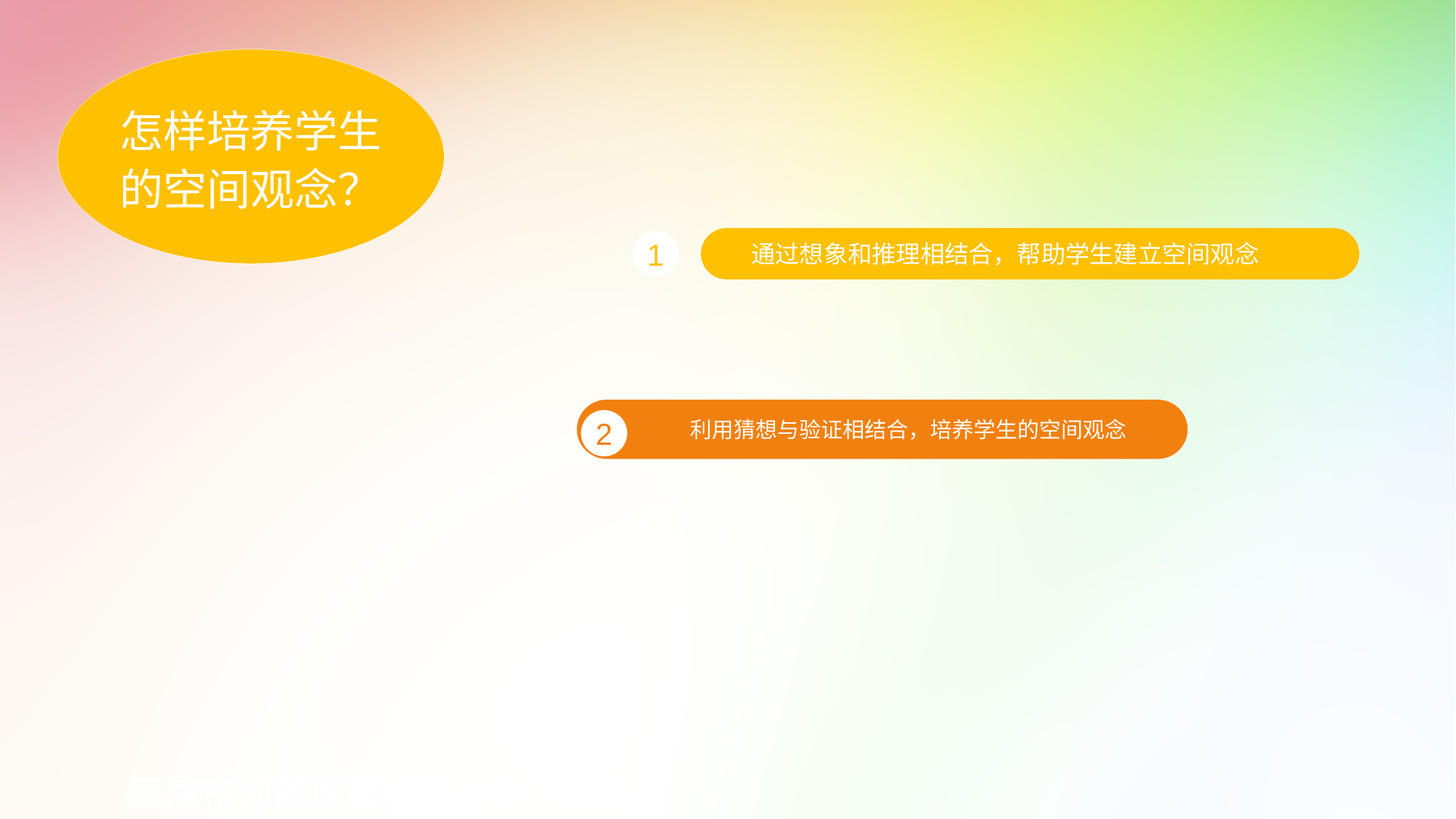

怎样培养学生的空间观念？

通过想象和推理相结合，帮助学生建立空间观念
1
 利用猜想与验证相结合，培养学生的空间观念
2
天津市河西区闽侯路小学   梁爽